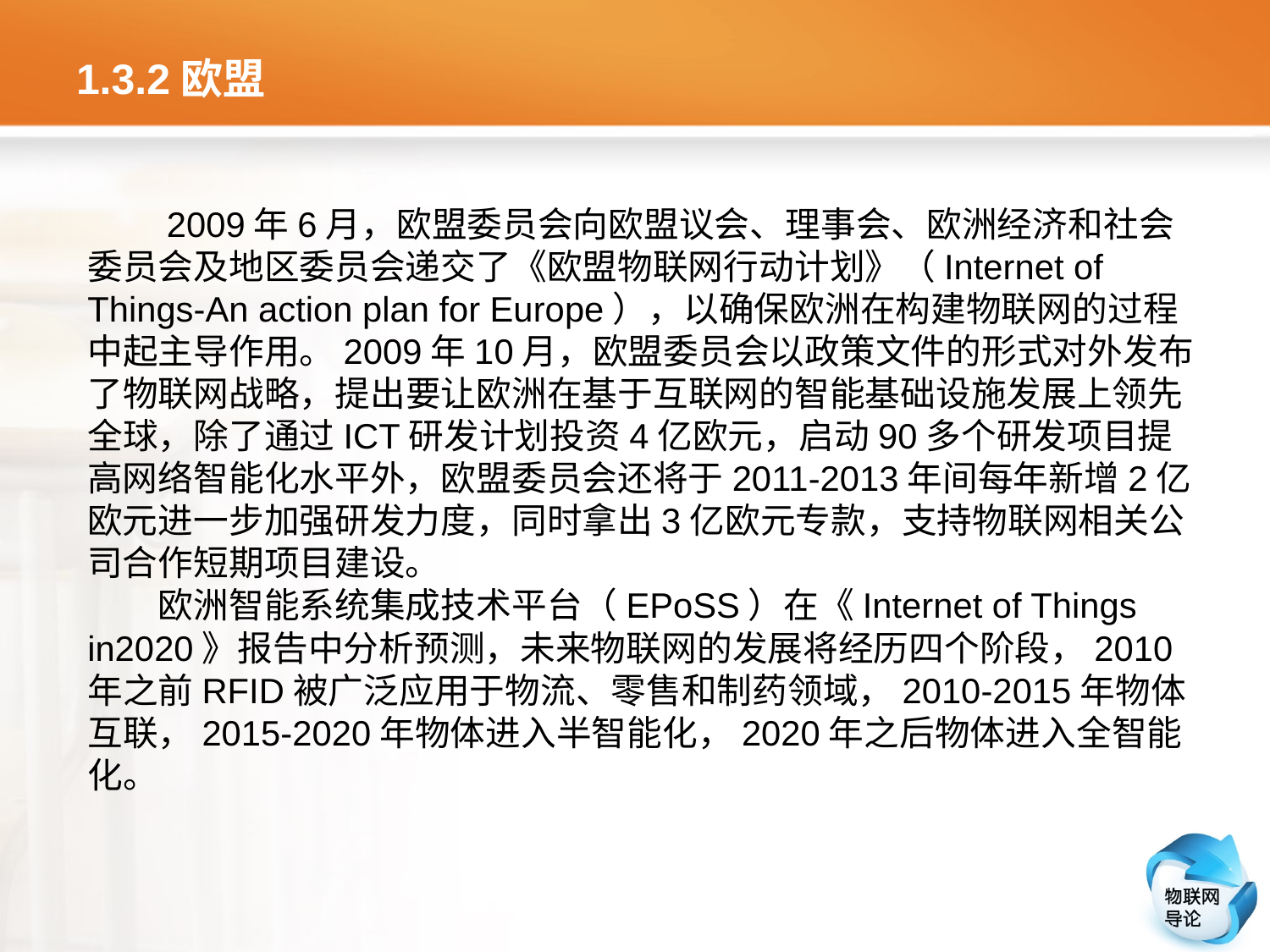

# 1.3.2欧盟
　　2009年6月，欧盟委员会向欧盟议会、理事会、欧洲经济和社会委员会及地区委员会递交了《欧盟物联网行动计划》（Internet of Things-An action plan for Europe），以确保欧洲在构建物联网的过程中起主导作用。2009年10月，欧盟委员会以政策文件的形式对外发布了物联网战略，提出要让欧洲在基于互联网的智能基础设施发展上领先全球，除了通过ICT研发计划投资4亿欧元，启动90多个研发项目提高网络智能化水平外，欧盟委员会还将于2011-2013年间每年新增2亿欧元进一步加强研发力度，同时拿出3亿欧元专款，支持物联网相关公司合作短期项目建设。
　　欧洲智能系统集成技术平台（EPoSS）在《Internet of Things in2020》报告中分析预测，未来物联网的发展将经历四个阶段，2010年之前RFID被广泛应用于物流、零售和制药领域，2010-2015年物体互联，2015-2020年物体进入半智能化，2020年之后物体进入全智能化。